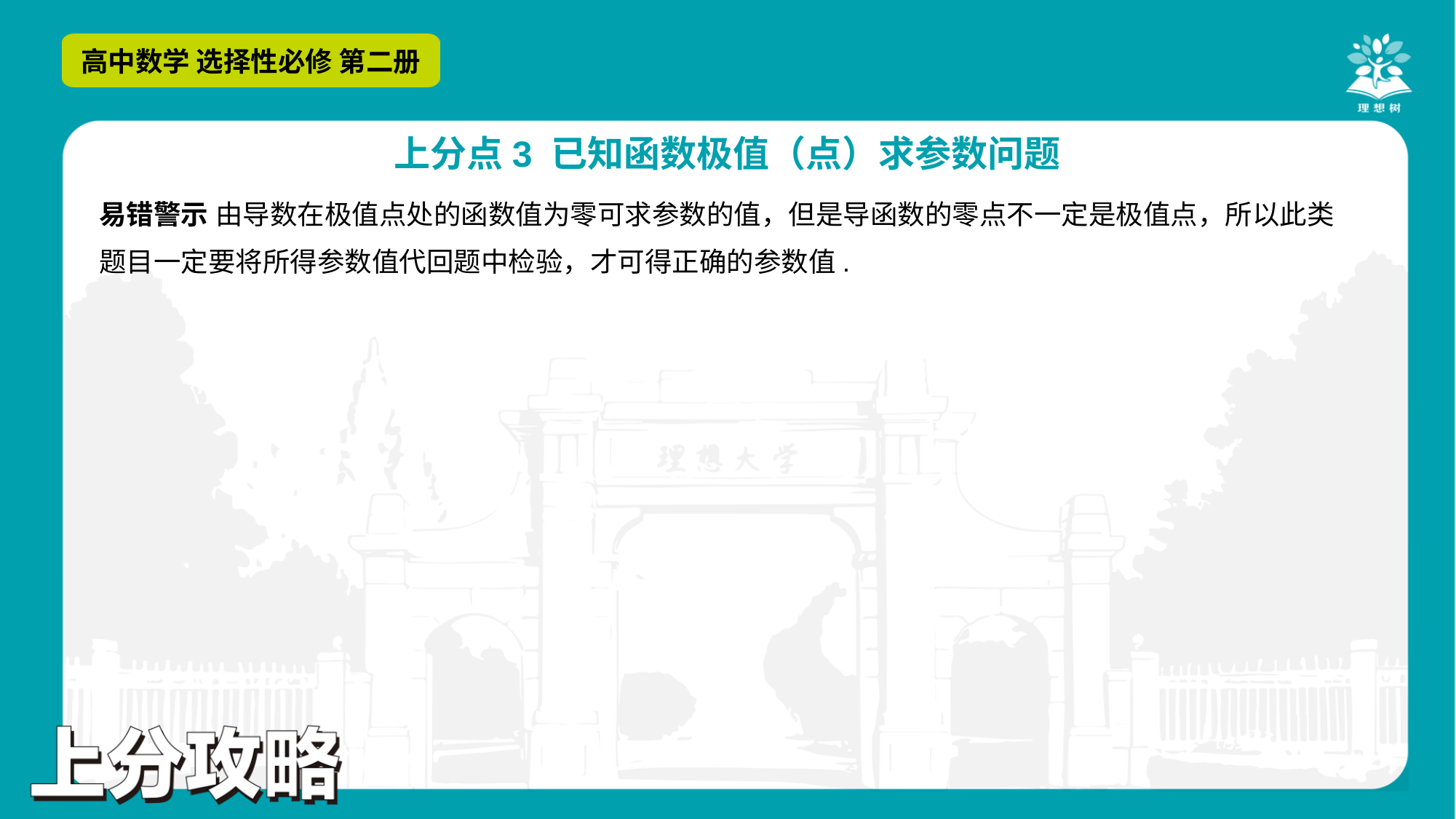

易错警示 由导数在极值点处的函数值为零可求参数的值，但是导函数的零点不一定是极值点，所以此类
题目一定要将所得参数值代回题中检验，才可得正确的参数值.